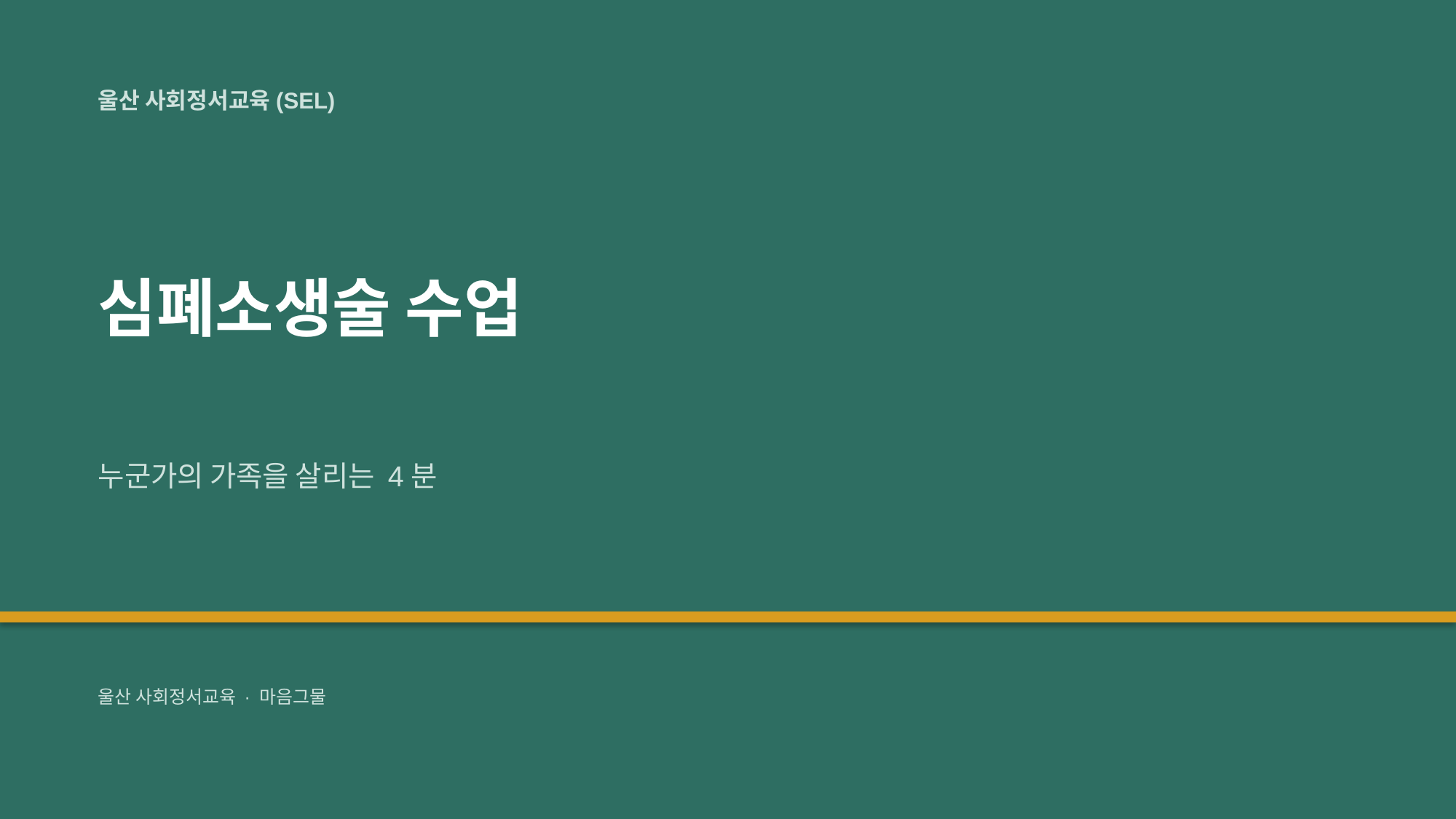

울산 사회정서교육(SEL)
심폐소생술 수업
누군가의 가족을 살리는 4분

울산 사회정서교육 · 마음그물